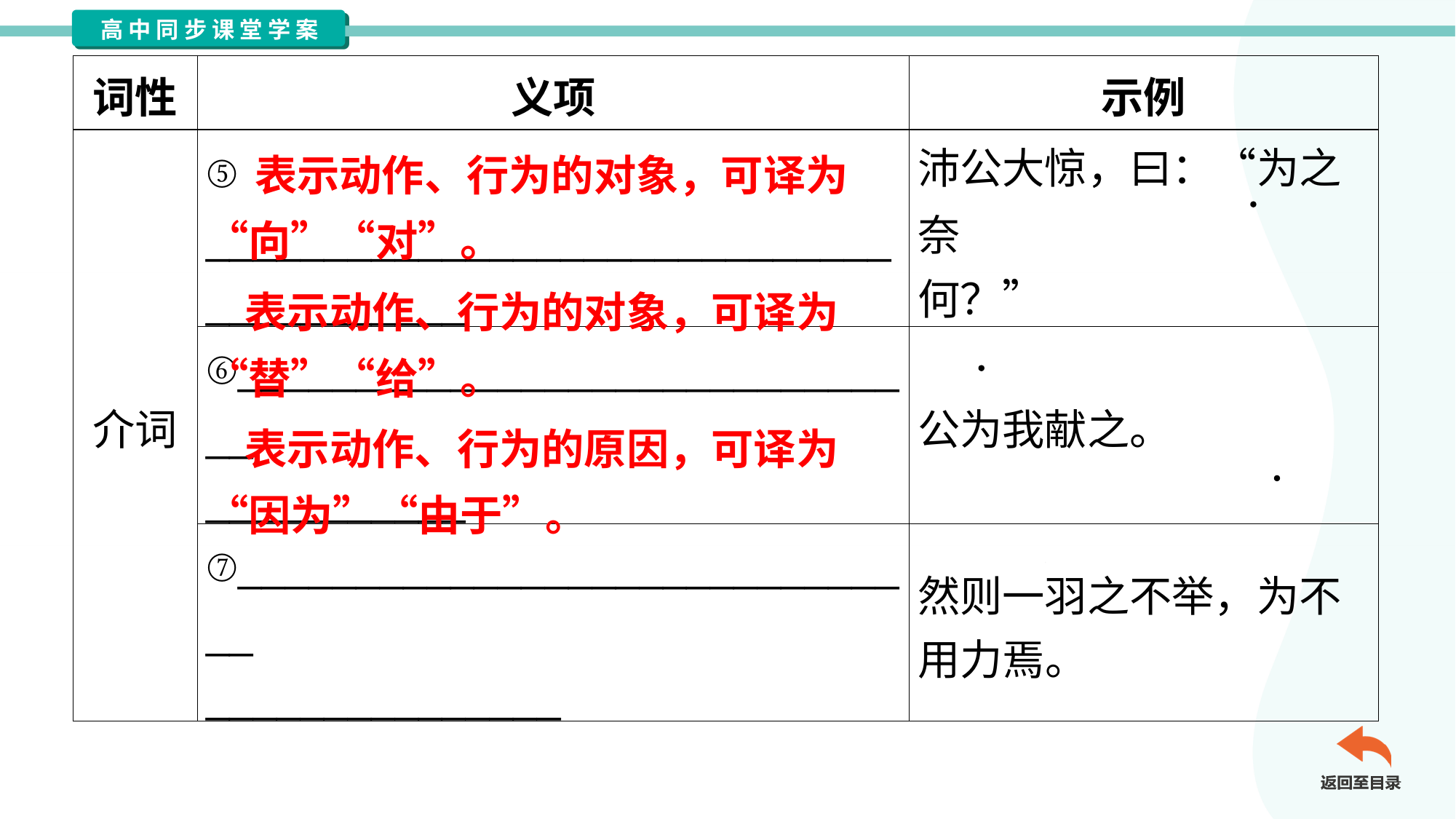

| 词性 | 义项 | 示例 |
| --- | --- | --- |
| 介词 | ⑤ \_\_\_\_\_\_\_\_\_\_\_\_\_\_\_\_\_\_\_\_\_\_\_\_\_\_\_\_\_ \_\_\_\_\_\_\_\_\_\_\_ | 沛公大惊，曰：“为之奈 何？” |
|  | ⑥\_\_\_\_\_\_\_\_\_\_\_\_\_\_\_\_\_\_\_\_\_\_\_\_\_\_\_\_\_\_ \_\_\_\_\_\_\_\_\_\_\_ | 公为我献之。 |
|  | ⑦\_\_\_\_\_\_\_\_\_\_\_\_\_\_\_\_\_\_\_\_\_\_\_\_\_\_\_\_\_\_ \_\_\_\_\_\_\_\_\_\_\_\_\_\_\_ | 然则一羽之不举，为不 用力焉。 |
    表示动作、行为的对象，可译为 “向”“对”。

   表示动作、行为的对象，可译为 “替”“给”。

   表示动作、行为的原因，可译为 “因为”“由于”。